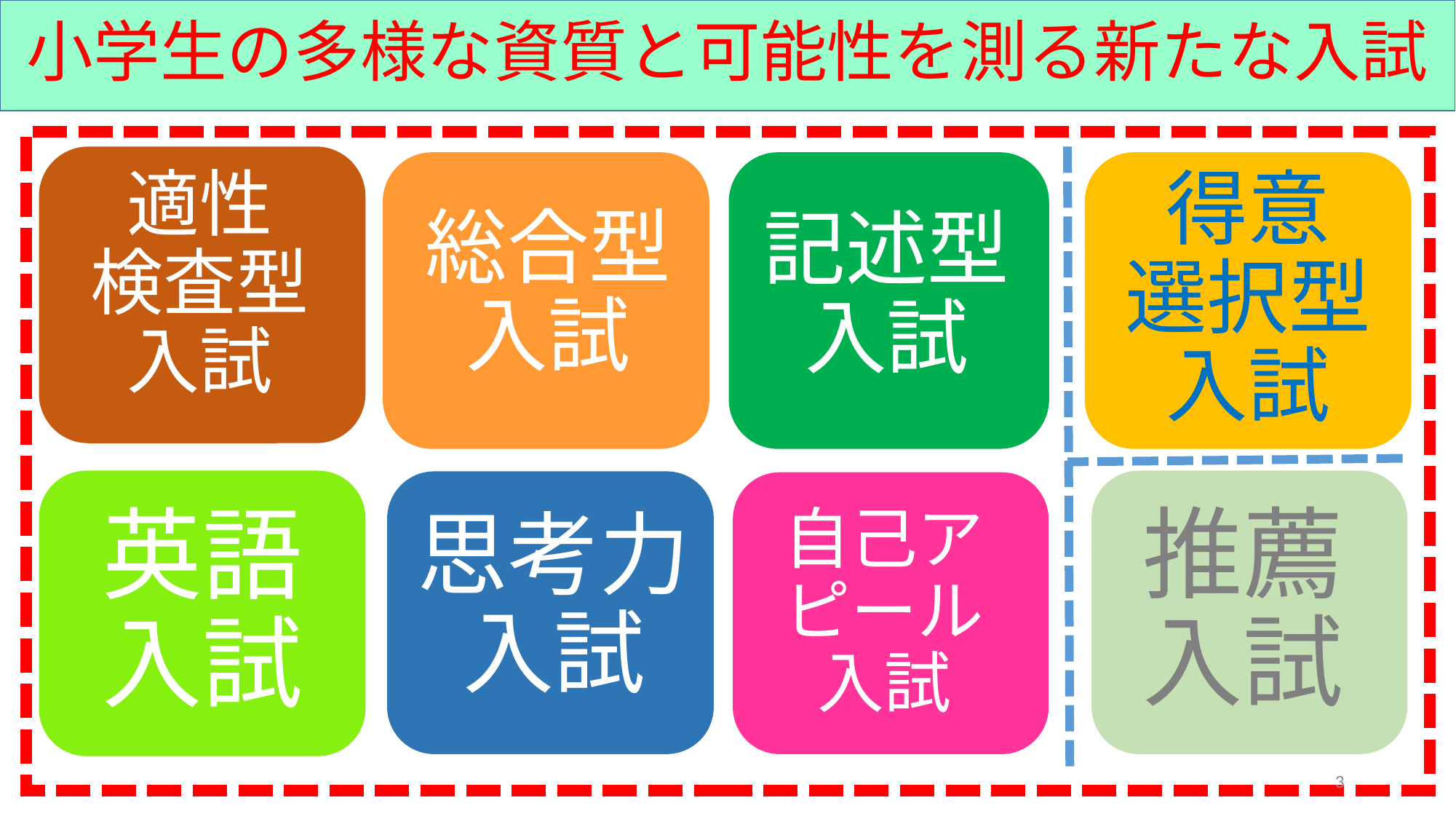

小学生の多様な資質と可能性を測る新たな入試

適性
検査型
入試

総合型
入試

記述型
入試

得意
選択型入試
思考力
入試

英語
入試

推薦
入試

自己アピール
入試
思考力
3